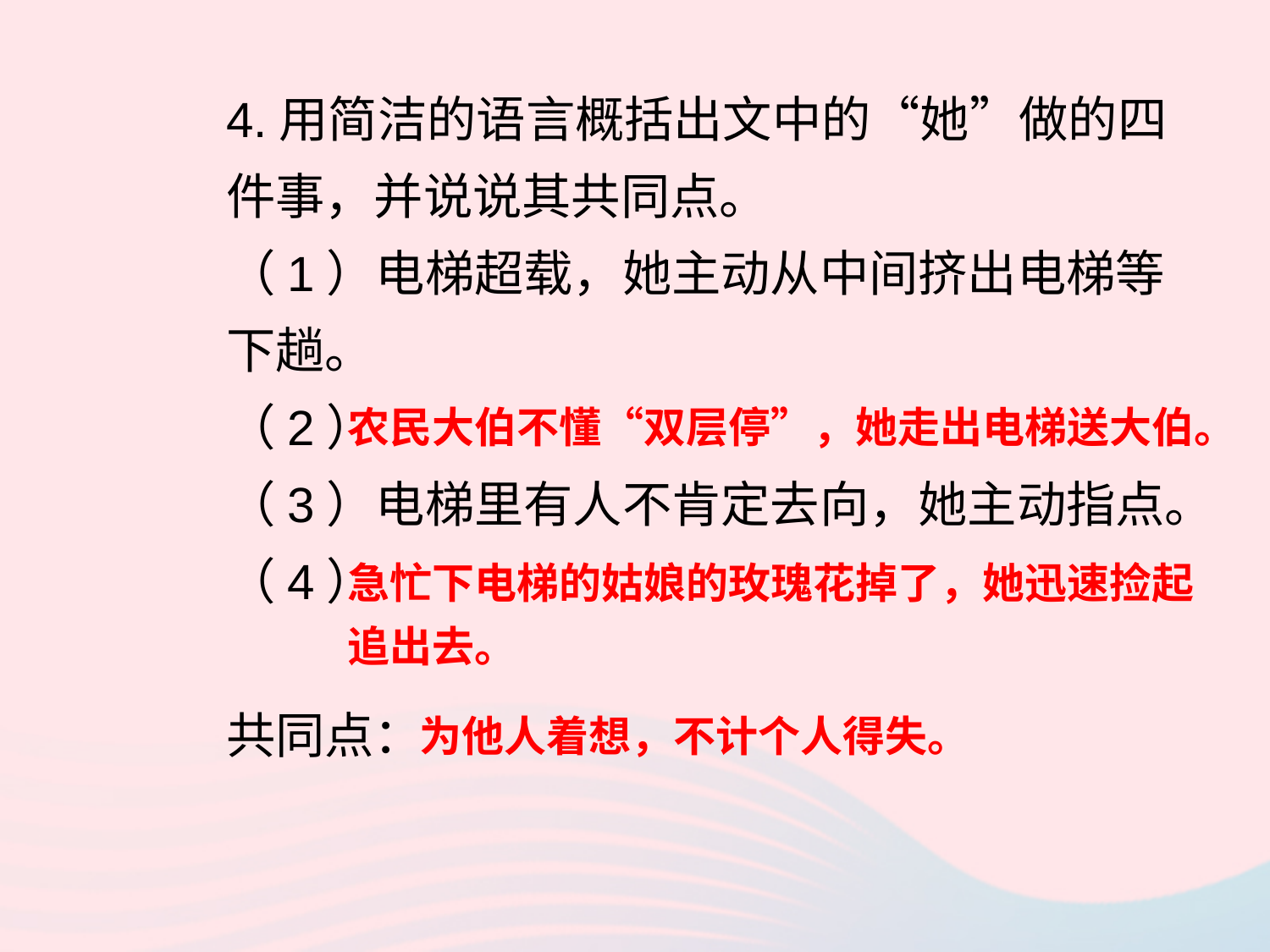

4.用简洁的语言概括出文中的“她”做的四件事，并说说其共同点。
（1）电梯超载，她主动从中间挤出电梯等下趟。
（2）
（3）电梯里有人不肯定去向，她主动指点。
（4）

共同点：
农民大伯不懂“双层停”，她走出电梯送大伯。
急忙下电梯的姑娘的玫瑰花掉了，她迅速捡起追出去。
为他人着想，不计个人得失。